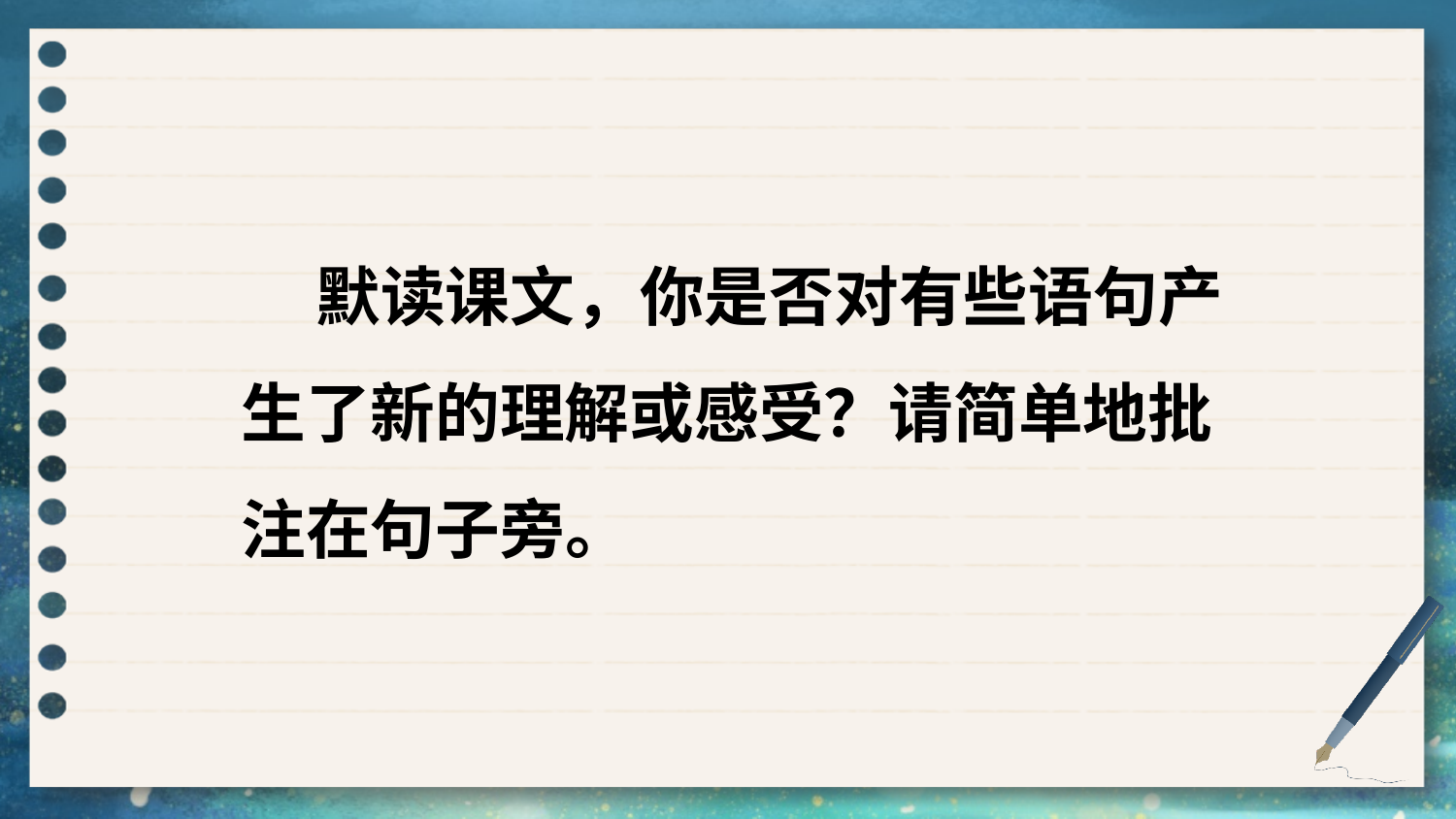

默读课文，你是否对有些语句产生了新的理解或感受？请简单地批注在句子旁。